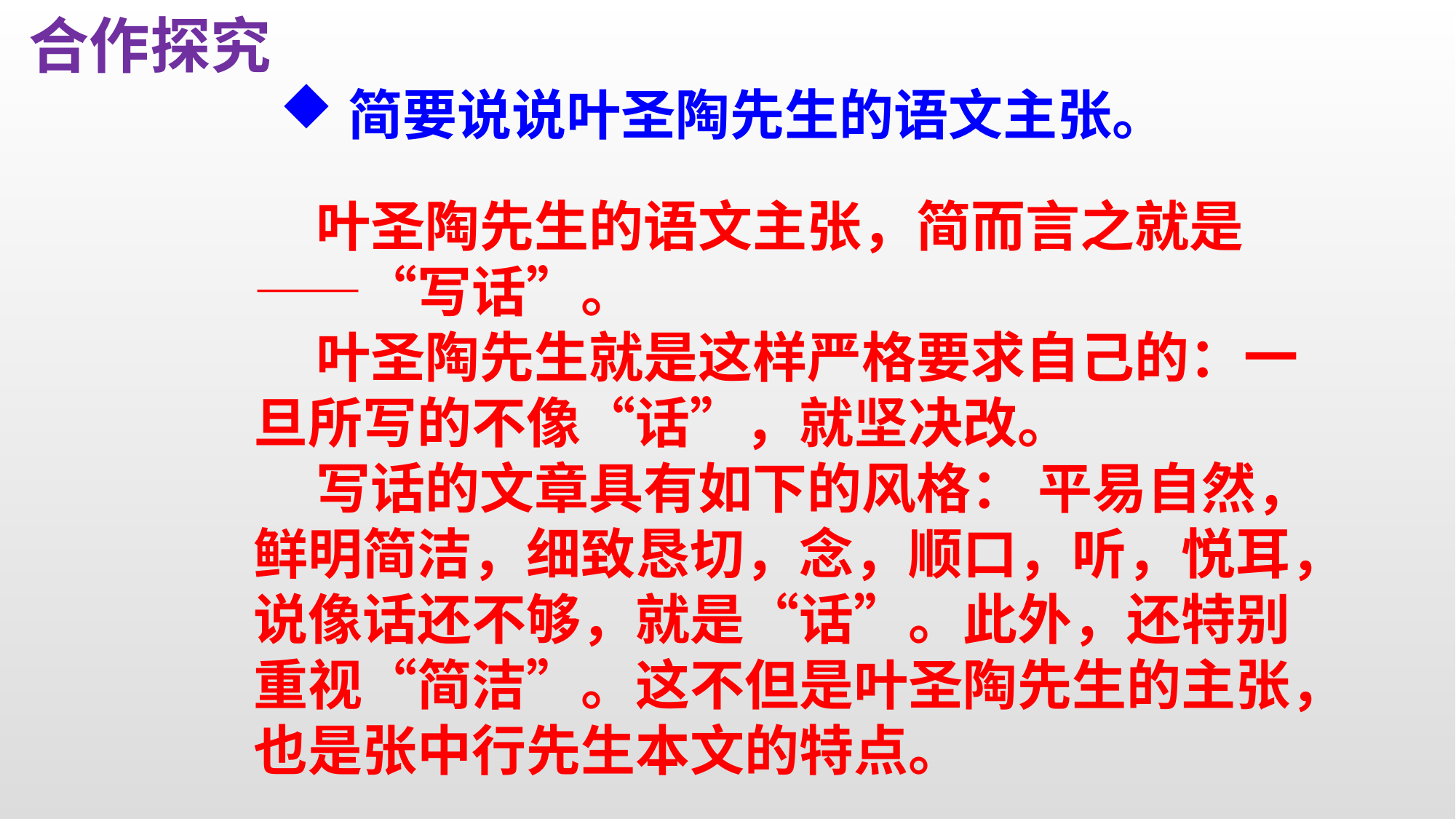

合作探究
简要说说叶圣陶先生的语文主张。
    叶圣陶先生的语文主张，简而言之就是——“写话”。
    叶圣陶先生就是这样严格要求自己的：一旦所写的不像“话”，就坚决改。
    写话的文章具有如下的风格： 平易自然，鲜明简洁，细致恳切，念，顺口，听，悦耳，说像话还不够，就是“话”。此外，还特别重视“简洁”。这不但是叶圣陶先生的主张，也是张中行先生本文的特点。